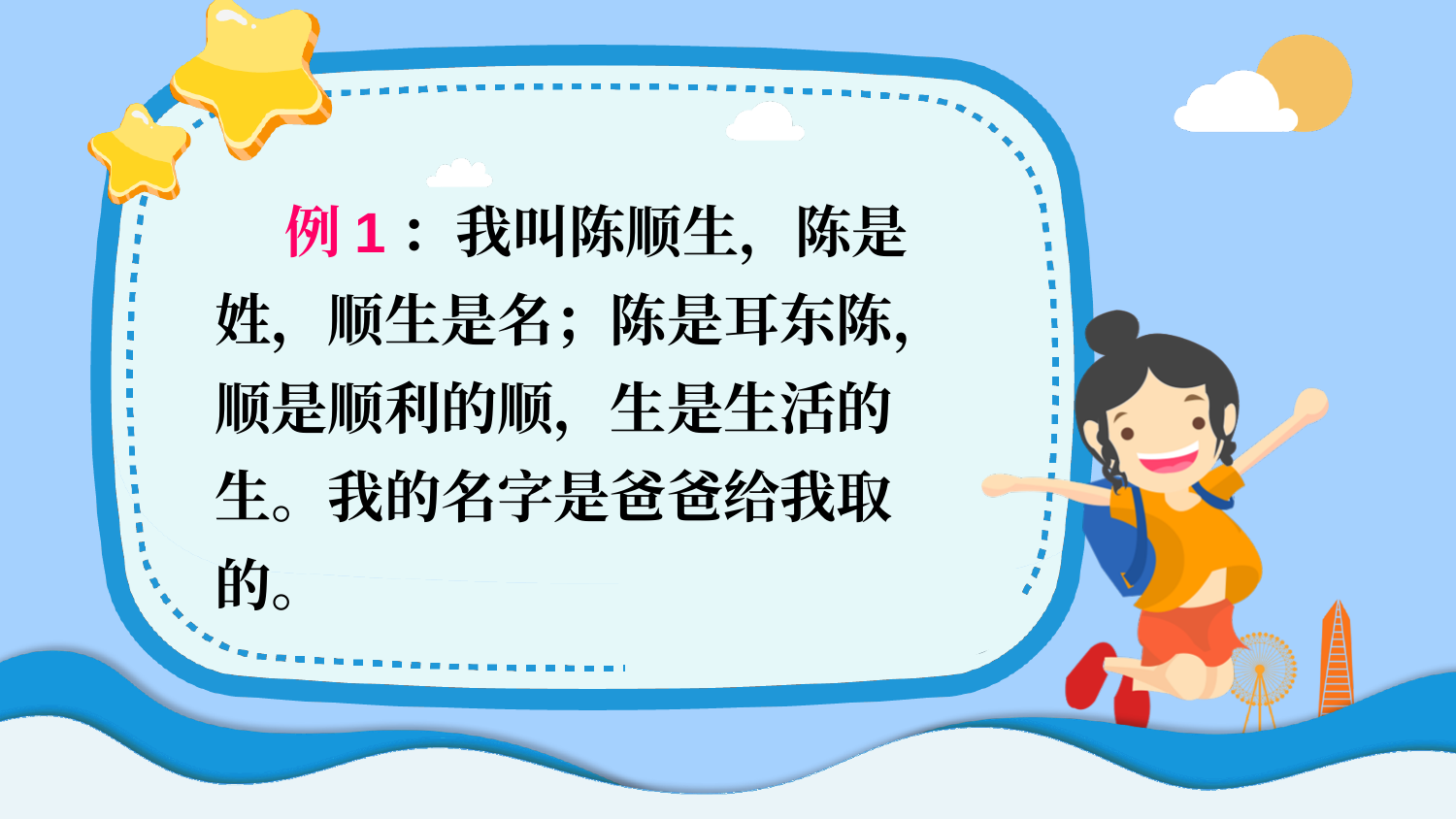

例1：我叫陈顺生，陈是姓，顺生是名；陈是耳东陈，顺是顺利的顺，生是生活的生。我的名字是爸爸给我取的。